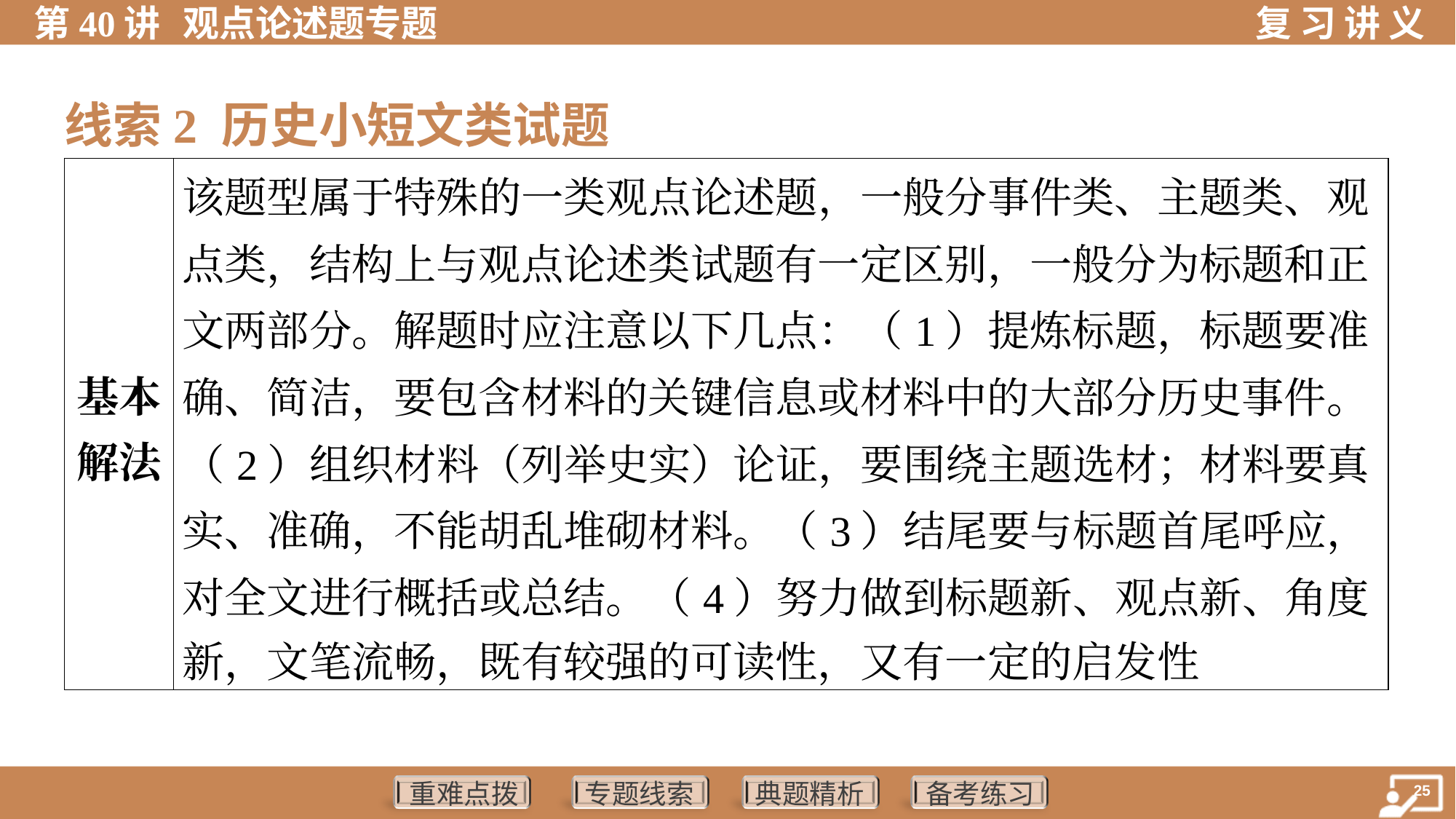

线索2 历史小短文类试题
| 基本 解法 | 该题型属于特殊的一类观点论述题，一般分事件类、主题类、观 点类，结构上与观点论述类试题有一定区别，一般分为标题和正 文两部分。解题时应注意以下几点：（1）提炼标题，标题要准 确、简洁，要包含材料的关键信息或材料中的大部分历史事件。 （2）组织材料（列举史实）论证，要围绕主题选材；材料要真 实、准确，不能胡乱堆砌材料。（3）结尾要与标题首尾呼应， 对全文进行概括或总结。（4）努力做到标题新、观点新、角度 新，文笔流畅，既有较强的可读性，又有一定的启发性 |
| --- | --- |